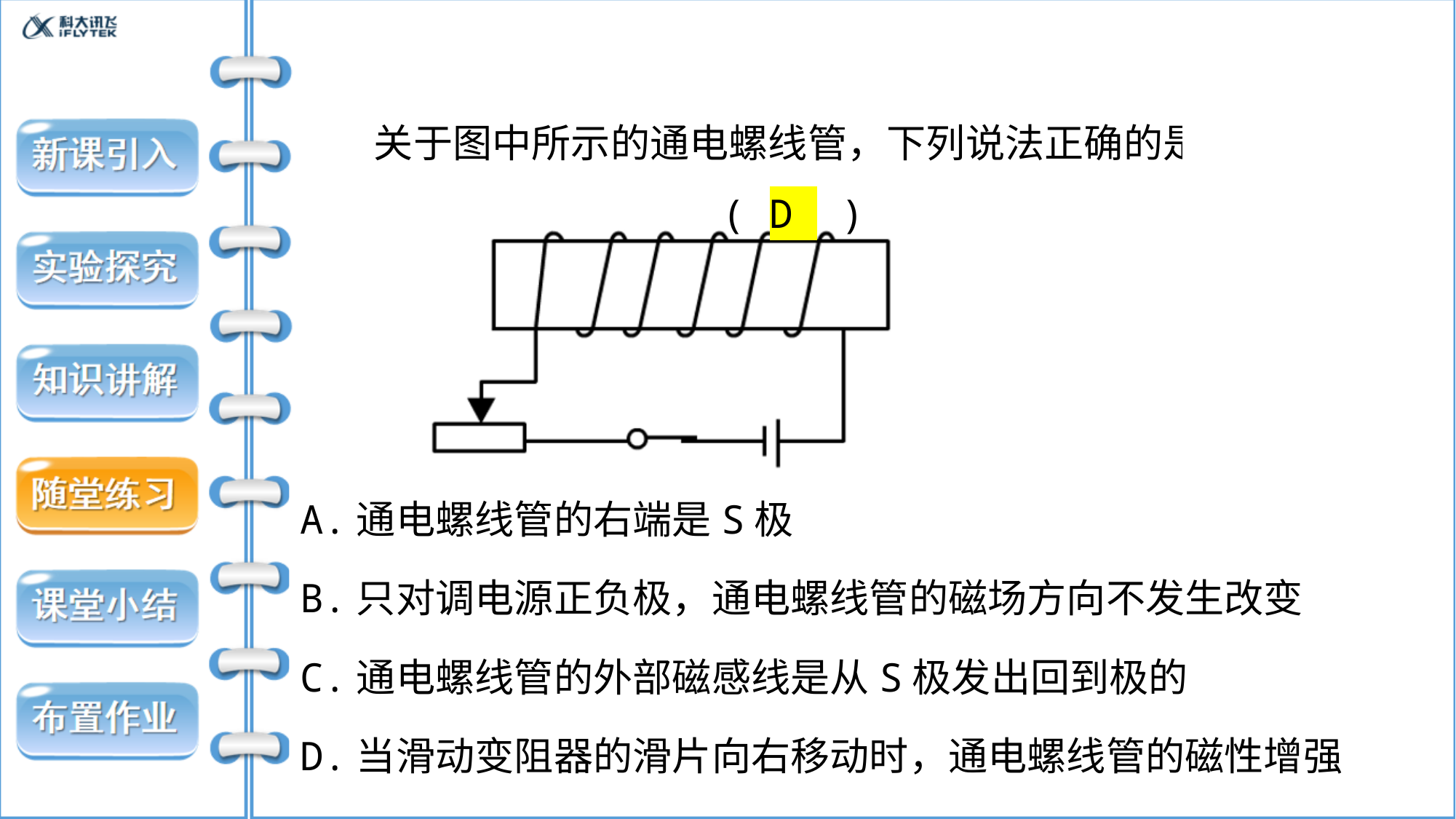

关于图中所示的通电螺线管，下列说法正确的是( D  )

A.通电螺线管的右端是S极
B.只对调电源正负极，通电螺线管的磁场方向不发生改变
C.通电螺线管的外部磁感线是从S极发出回到极的
D.当滑动变阻器的滑片向右移动时，通电螺线管的磁性增强